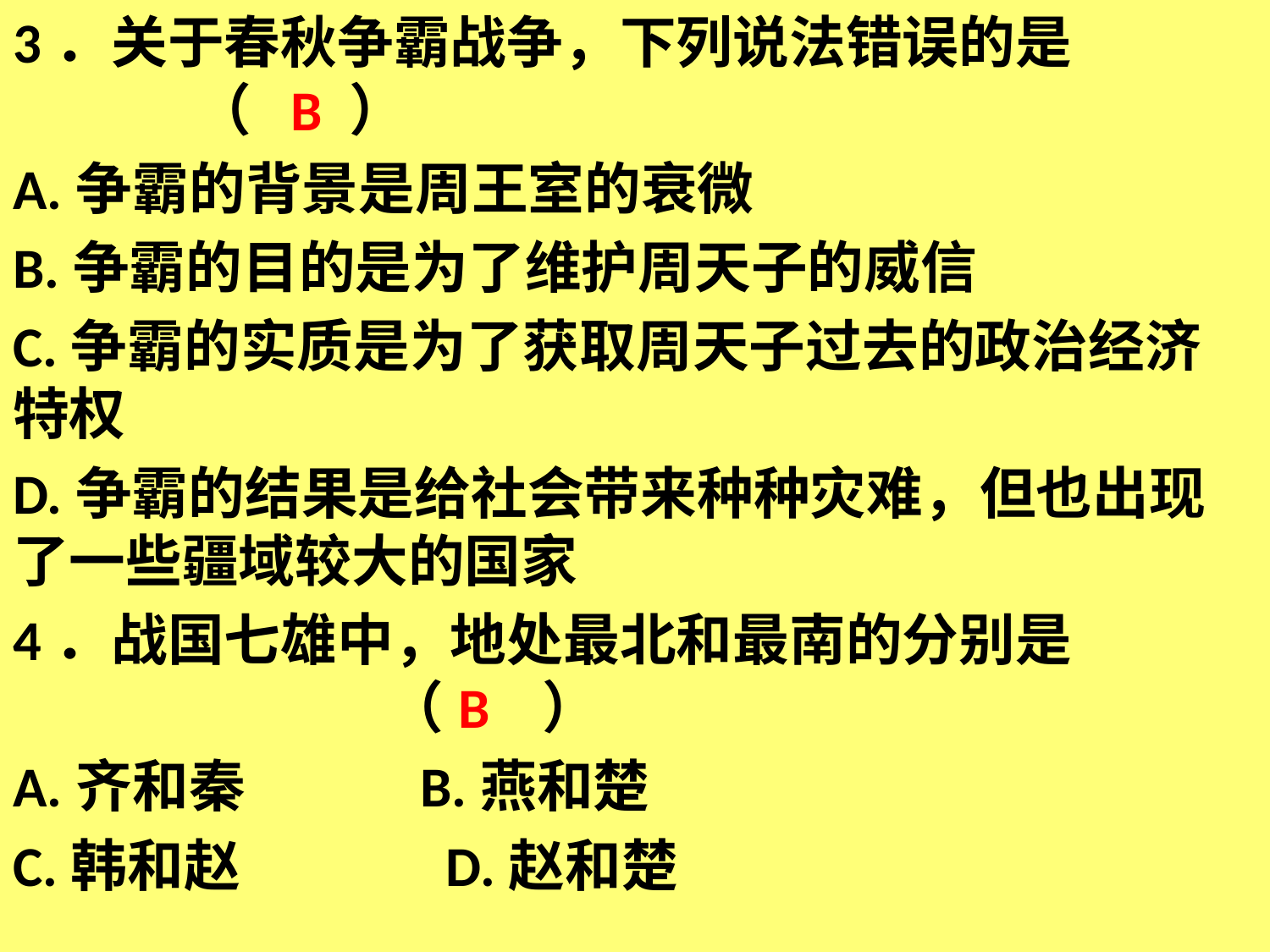

3．关于春秋争霸战争，下列说法错误的是            　　　 （  B ）
A.争霸的背景是周王室的衰微
B.争霸的目的是为了维护周天子的威信
C.争霸的实质是为了获取周天子过去的政治经济特权
D.争霸的结果是给社会带来种种灾难，但也出现了一些疆域较大的国家
4．战国七雄中，地处最北和最南的分别是                            　　　   （B   ）
A.齐和秦   	 B.燕和楚
C.韩和赵    	   D.赵和楚